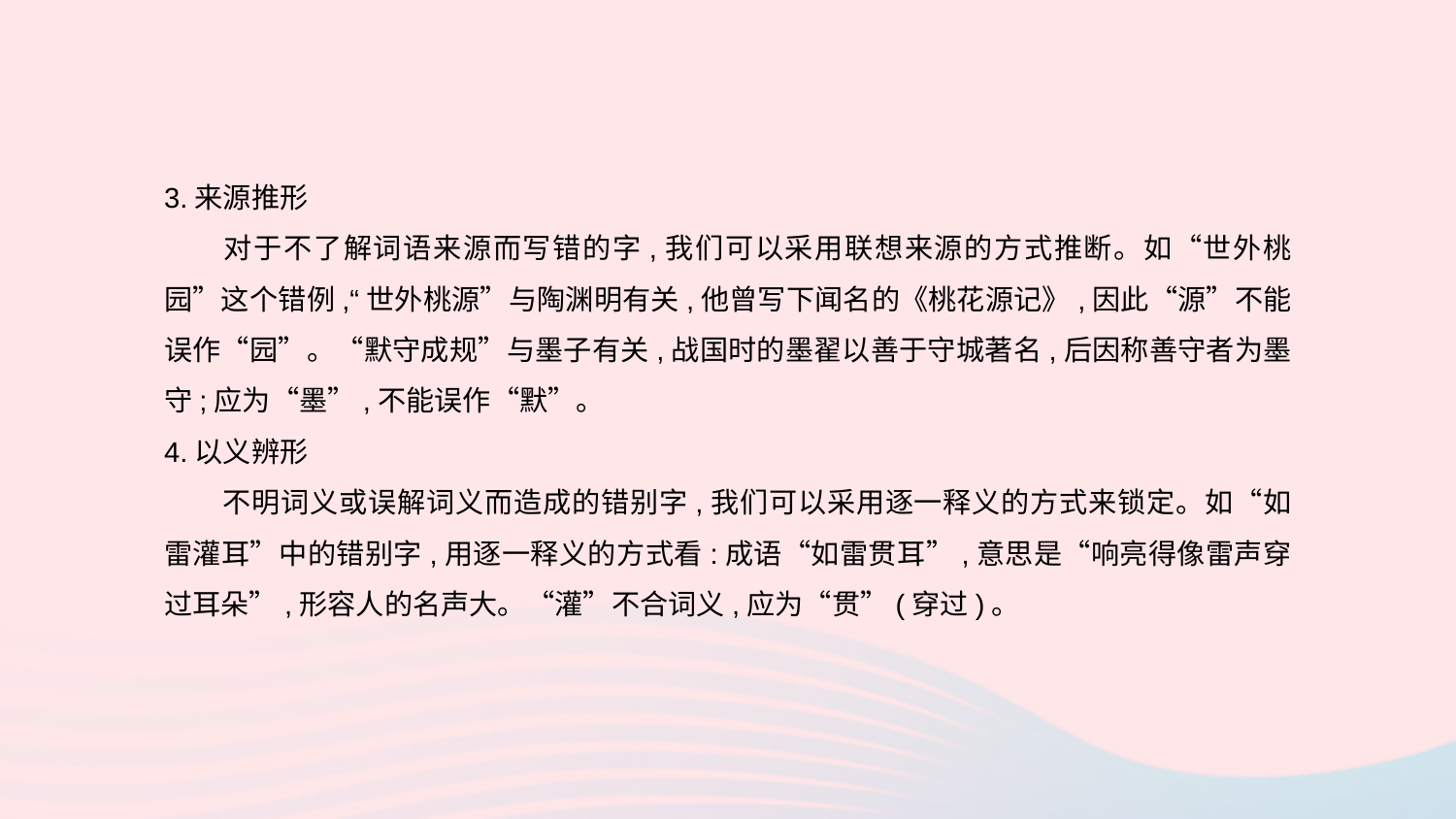

3.来源推形
　　对于不了解词语来源而写错的字,我们可以采用联想来源的方式推断。如“世外桃园”这个错例,“世外桃源”与陶渊明有关,他曾写下闻名的《桃花源记》,因此“源”不能误作“园”。“默守成规”与墨子有关,战国时的墨翟以善于守城著名,后因称善守者为墨守;应为“墨”,不能误作“默”。
4.以义辨形
　　不明词义或误解词义而造成的错别字,我们可以采用逐一释义的方式来锁定。如“如雷灌耳”中的错别字,用逐一释义的方式看:成语“如雷贯耳”,意思是“响亮得像雷声穿过耳朵”,形容人的名声大。“灌”不合词义,应为“贯”(穿过)。